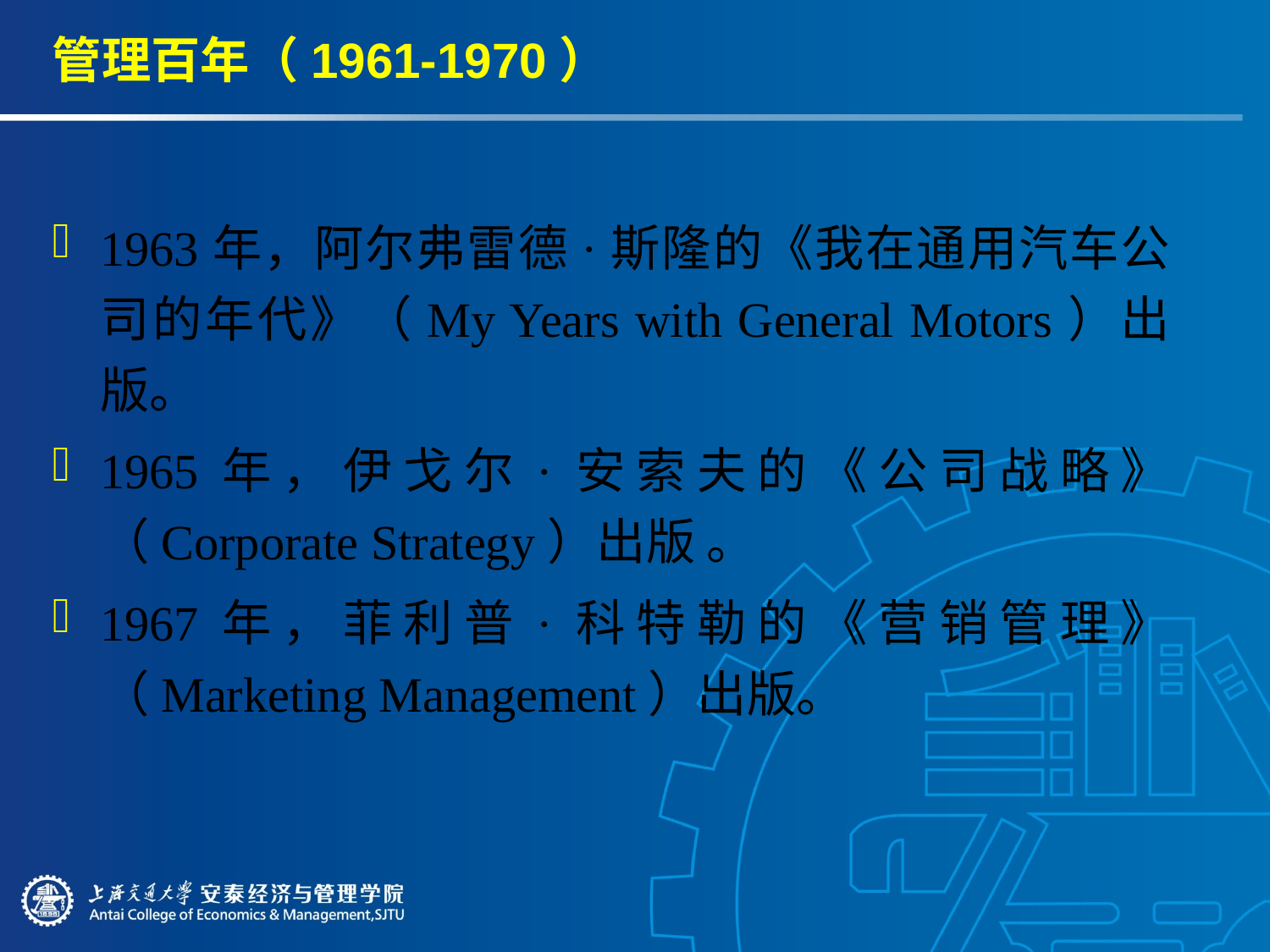

# 管理百年（1961-1970）
1963年，阿尔弗雷德·斯隆的《我在通用汽车公司的年代》（My Years with General Motors）出版。
1965年，伊戈尔·安索夫的《公司战略》（Corporate Strategy）出版 。
1967年，菲利普·科特勒的《营销管理》（Marketing Management）出版。